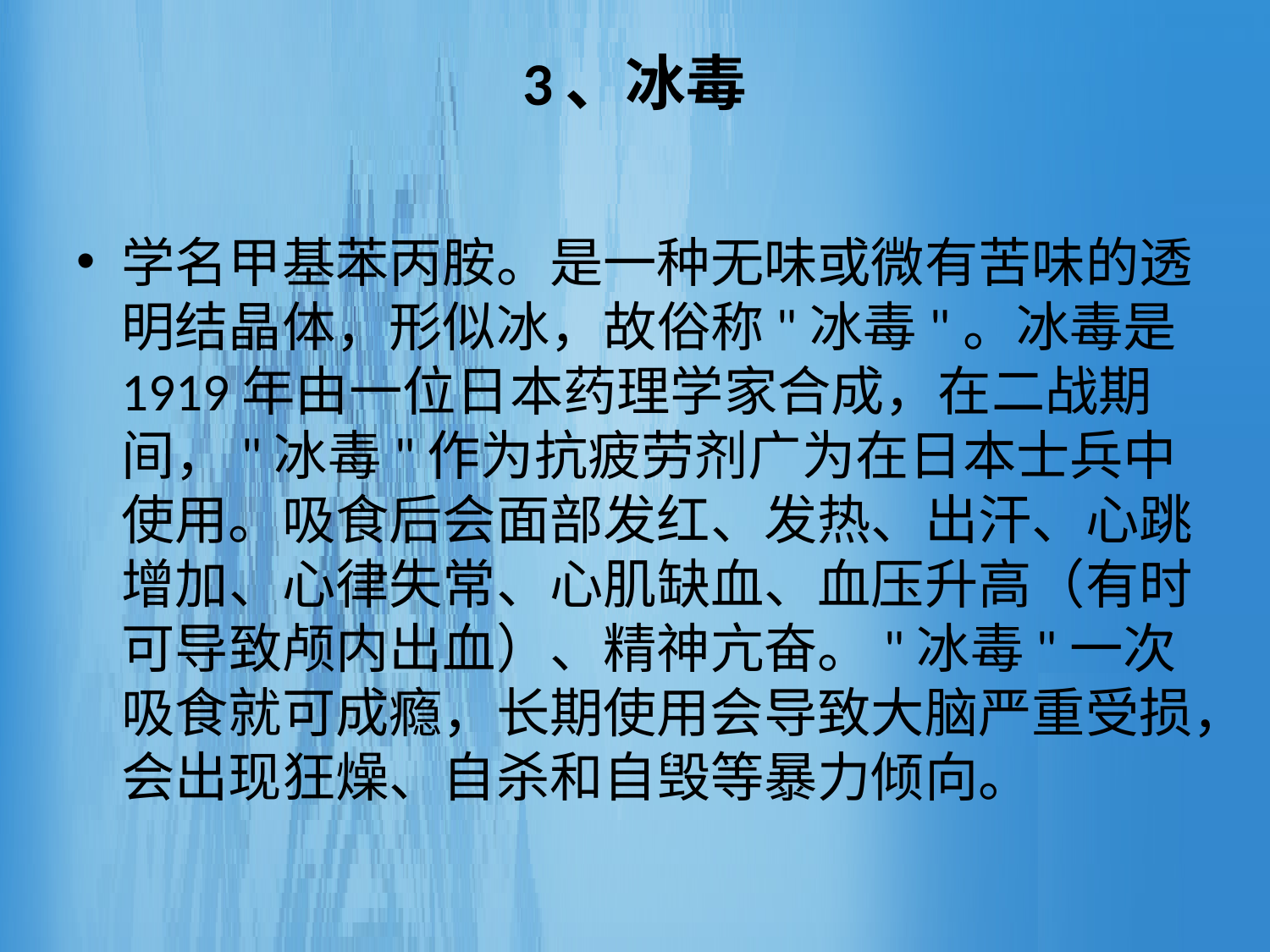

# 3、冰毒
学名甲基苯丙胺。是一种无味或微有苦味的透明结晶体，形似冰，故俗称"冰毒"。冰毒是1919年由一位日本药理学家合成，在二战期间，"冰毒"作为抗疲劳剂广为在日本士兵中使用。吸食后会面部发红、发热、出汗、心跳增加、心律失常、心肌缺血、血压升高（有时可导致颅内出血）、精神亢奋。"冰毒"一次吸食就可成瘾，长期使用会导致大脑严重受损，会出现狂燥、自杀和自毁等暴力倾向。